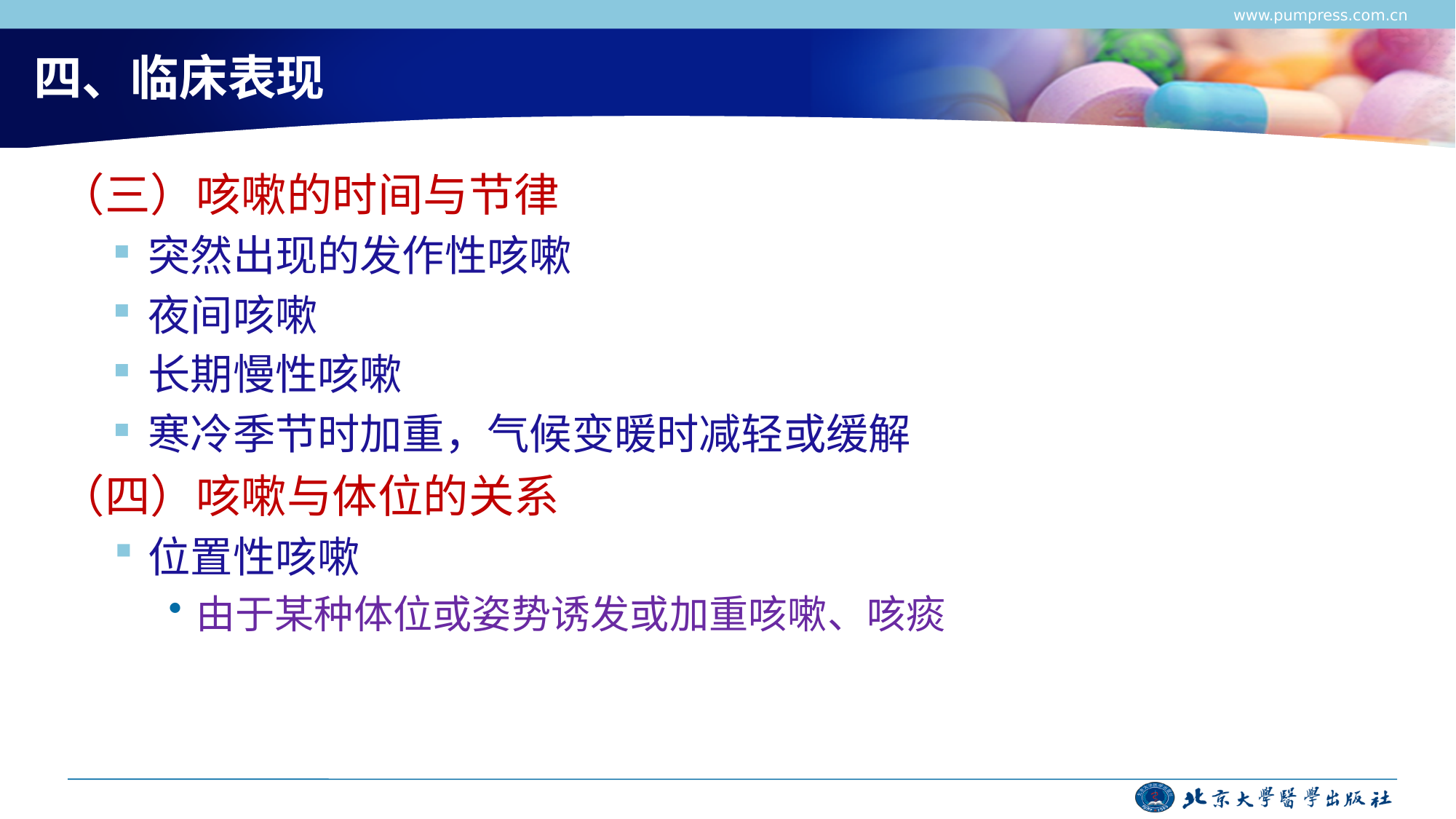

www.pumpress.com.cn
# 四、临床表现
（三）咳嗽的时间与节律
突然出现的发作性咳嗽
夜间咳嗽
长期慢性咳嗽
寒冷季节时加重，气候变暖时减轻或缓解
（四）咳嗽与体位的关系
位置性咳嗽
由于某种体位或姿势诱发或加重咳嗽、咳痰